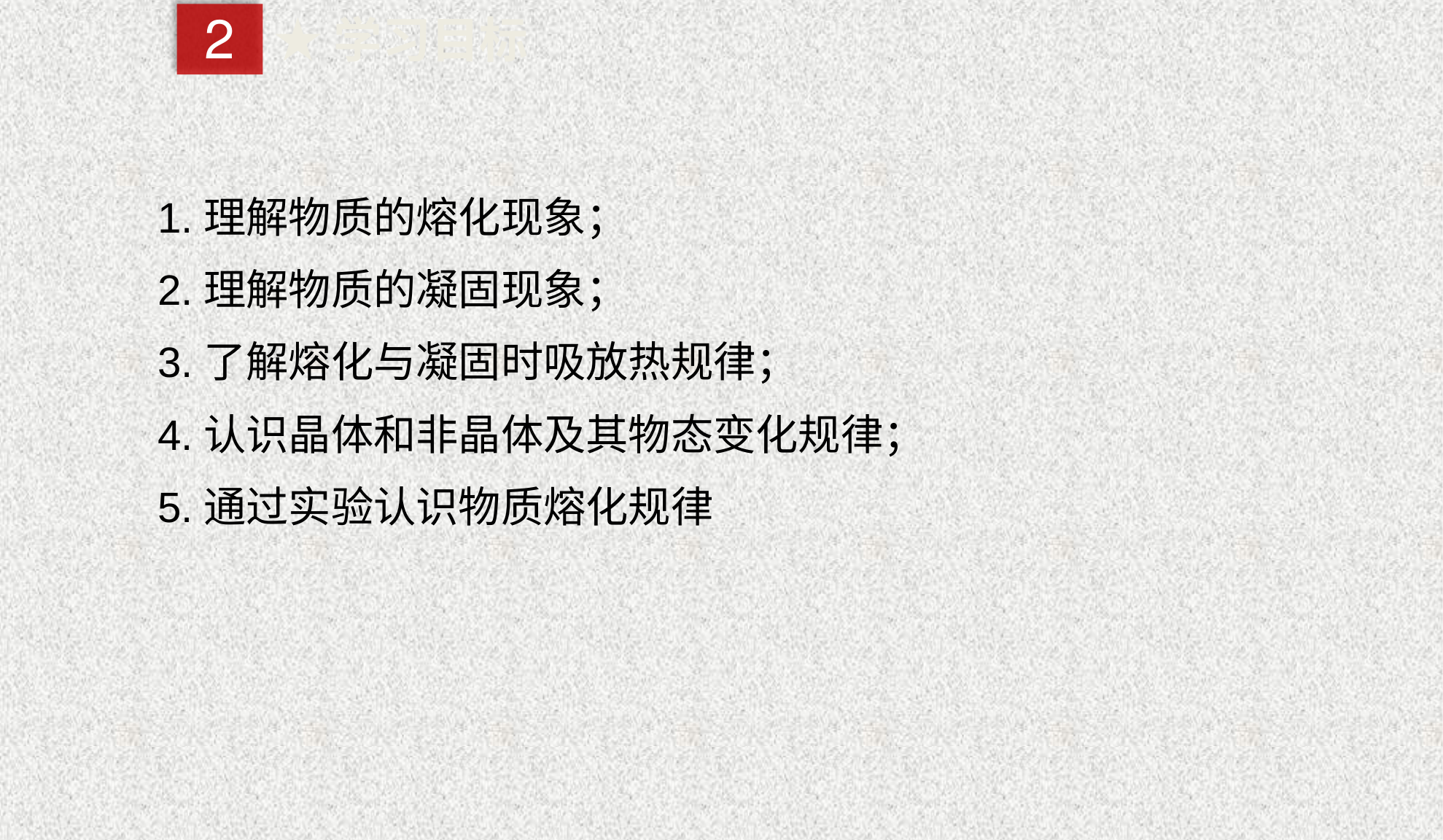

2
★学习目标
1.理解物质的熔化现象；
2.理解物质的凝固现象；
3.了解熔化与凝固时吸放热规律；
4.认识晶体和非晶体及其物态变化规律；
5.通过实验认识物质熔化规律